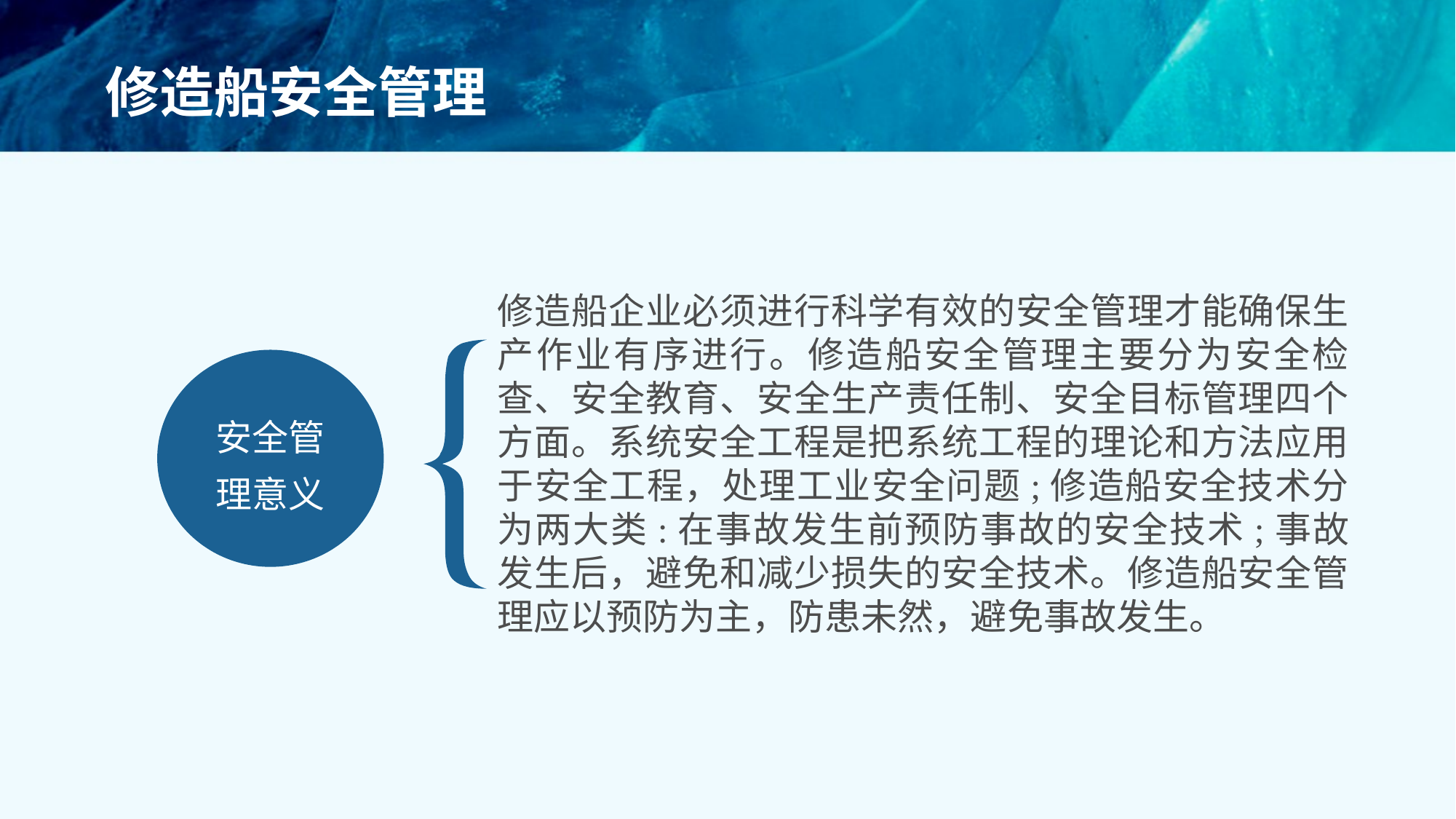

# 修造船安全管理

修造船企业必须进行科学有效的安全管理才能确保生产作业有序进行。修造船安全管理主要分为安全检查、安全教育、安全生产责任制、安全目标管理四个方面。系统安全工程是把系统工程的理论和方法应用于安全工程，处理工业安全问题;修造船安全技术分为两大类:在事故发生前预防事故的安全技术;事故发生后，避免和减少损失的安全技术。修造船安全管理应以预防为主，防患未然，避免事故发生。

安全管理意义